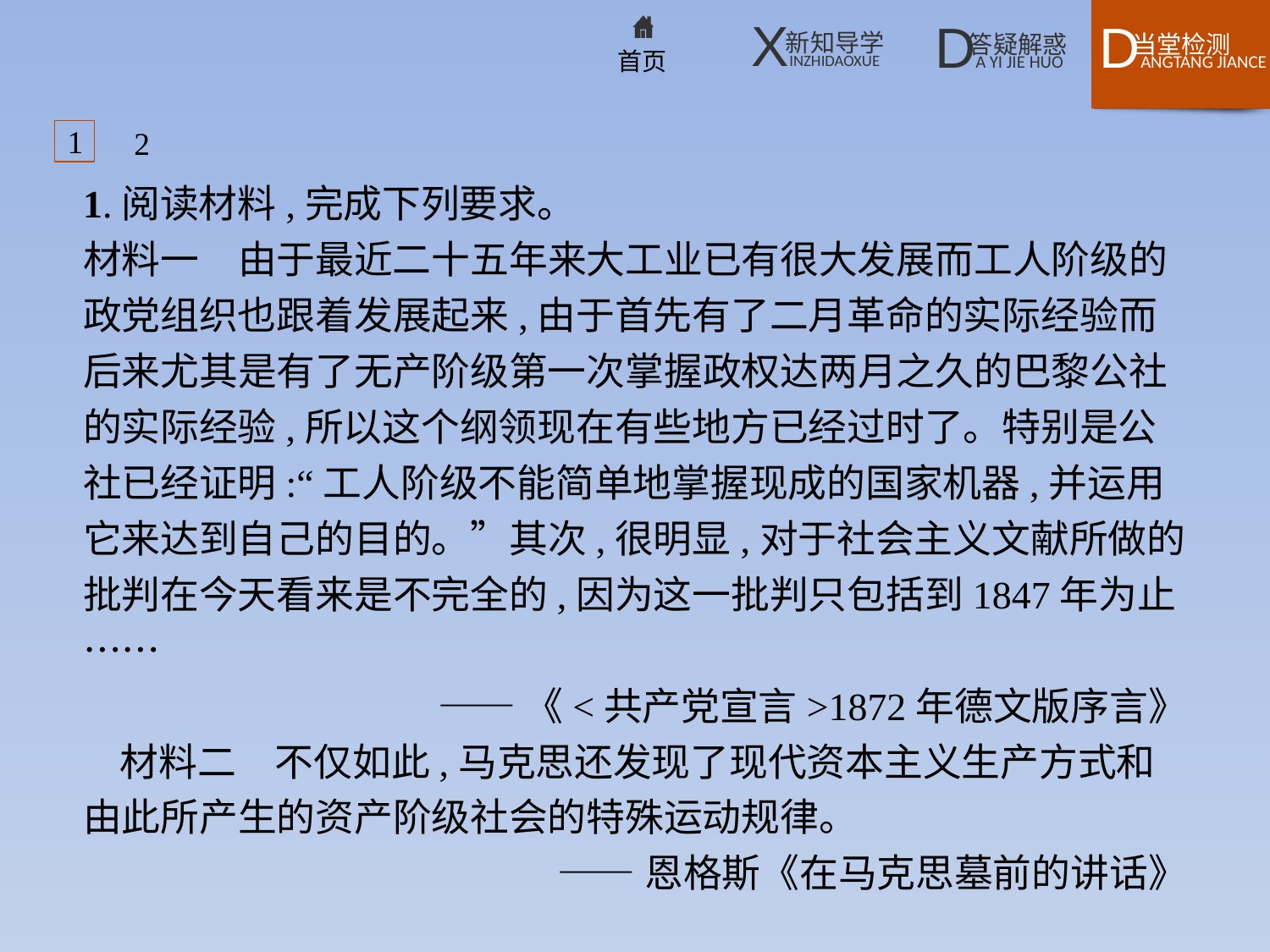

1
2
1.阅读材料,完成下列要求。
材料一　由于最近二十五年来大工业已有很大发展而工人阶级的政党组织也跟着发展起来,由于首先有了二月革命的实际经验而后来尤其是有了无产阶级第一次掌握政权达两月之久的巴黎公社的实际经验,所以这个纲领现在有些地方已经过时了。特别是公社已经证明:“工人阶级不能简单地掌握现成的国家机器,并运用它来达到自己的目的。”其次,很明显,对于社会主义文献所做的批判在今天看来是不完全的,因为这一批判只包括到1847年为止……
——《<共产党宣言>1872年德文版序言》
材料二　不仅如此,马克思还发现了现代资本主义生产方式和由此所产生的资产阶级社会的特殊运动规律。
——恩格斯《在马克思墓前的讲话》